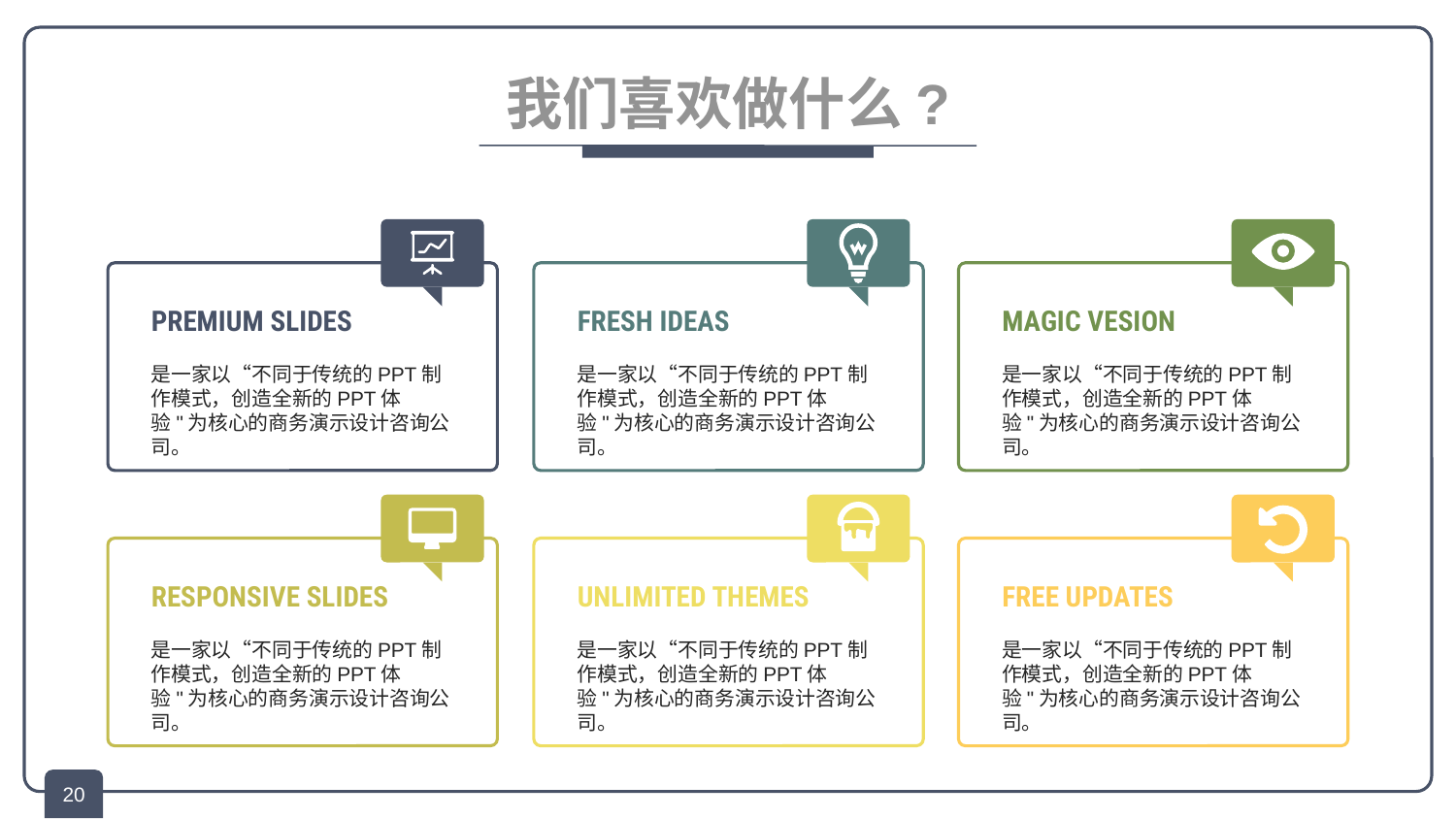

# 我们喜欢做什么?

PREMIUM SLIDES
是一家以“不同于传统的PPT制作模式，创造全新的PPT体验"为核心的商务演示设计咨询公司。
FRESH IDEAS
是一家以“不同于传统的PPT制作模式，创造全新的PPT体验"为核心的商务演示设计咨询公司。
MAGIC VESION
是一家以“不同于传统的PPT制作模式，创造全新的PPT体验"为核心的商务演示设计咨询公司。

RESPONSIVE SLIDES
是一家以“不同于传统的PPT制作模式，创造全新的PPT体验"为核心的商务演示设计咨询公司。
UNLIMITED THEMES
是一家以“不同于传统的PPT制作模式，创造全新的PPT体验"为核心的商务演示设计咨询公司。
FREE UPDATES
是一家以“不同于传统的PPT制作模式，创造全新的PPT体验"为核心的商务演示设计咨询公司。